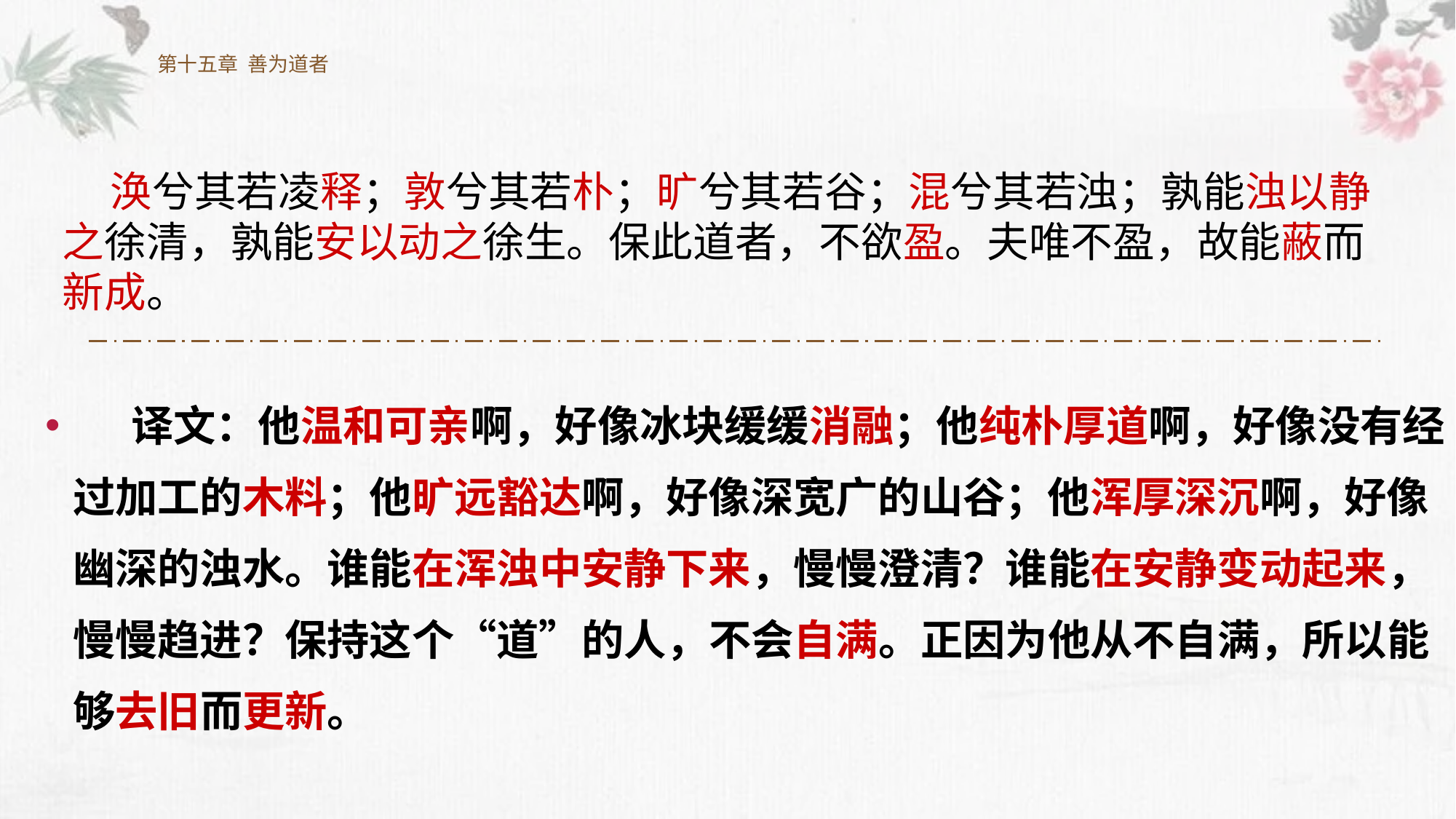

第十五章  善为道者
    涣兮其若凌释；敦兮其若朴；旷兮其若谷；混兮其若浊；孰能浊以静之徐清，孰能安以动之徐生。保此道者，不欲盈。夫唯不盈，故能蔽而新成。
     译文：他温和可亲啊，好像冰块缓缓消融；他纯朴厚道啊，好像没有经过加工的木料；他旷远豁达啊，好像深宽广的山谷；他浑厚深沉啊，好像幽深的浊水。谁能在浑浊中安静下来，慢慢澄清？谁能在安静变动起来，慢慢趋进？保持这个“道”的人，不会自满。正因为他从不自满，所以能够去旧而更新。